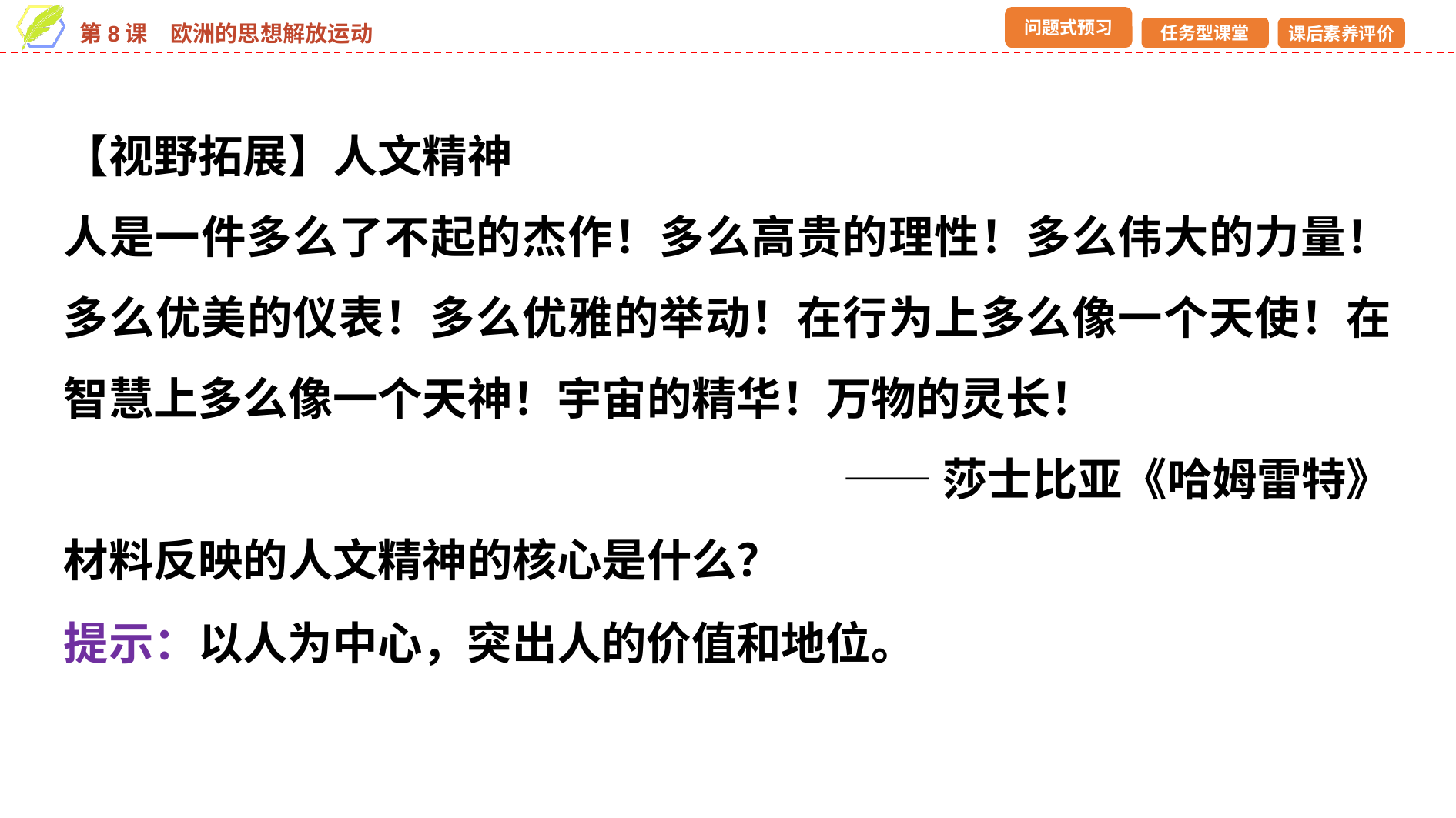

【视野拓展】人文精神
人是一件多么了不起的杰作！多么高贵的理性！多么伟大的力量！多么优美的仪表！多么优雅的举动！在行为上多么像一个天使！在智慧上多么像一个天神！宇宙的精华！万物的灵长！
——莎士比亚《哈姆雷特》
材料反映的人文精神的核心是什么？
提示：以人为中心，突出人的价值和地位。